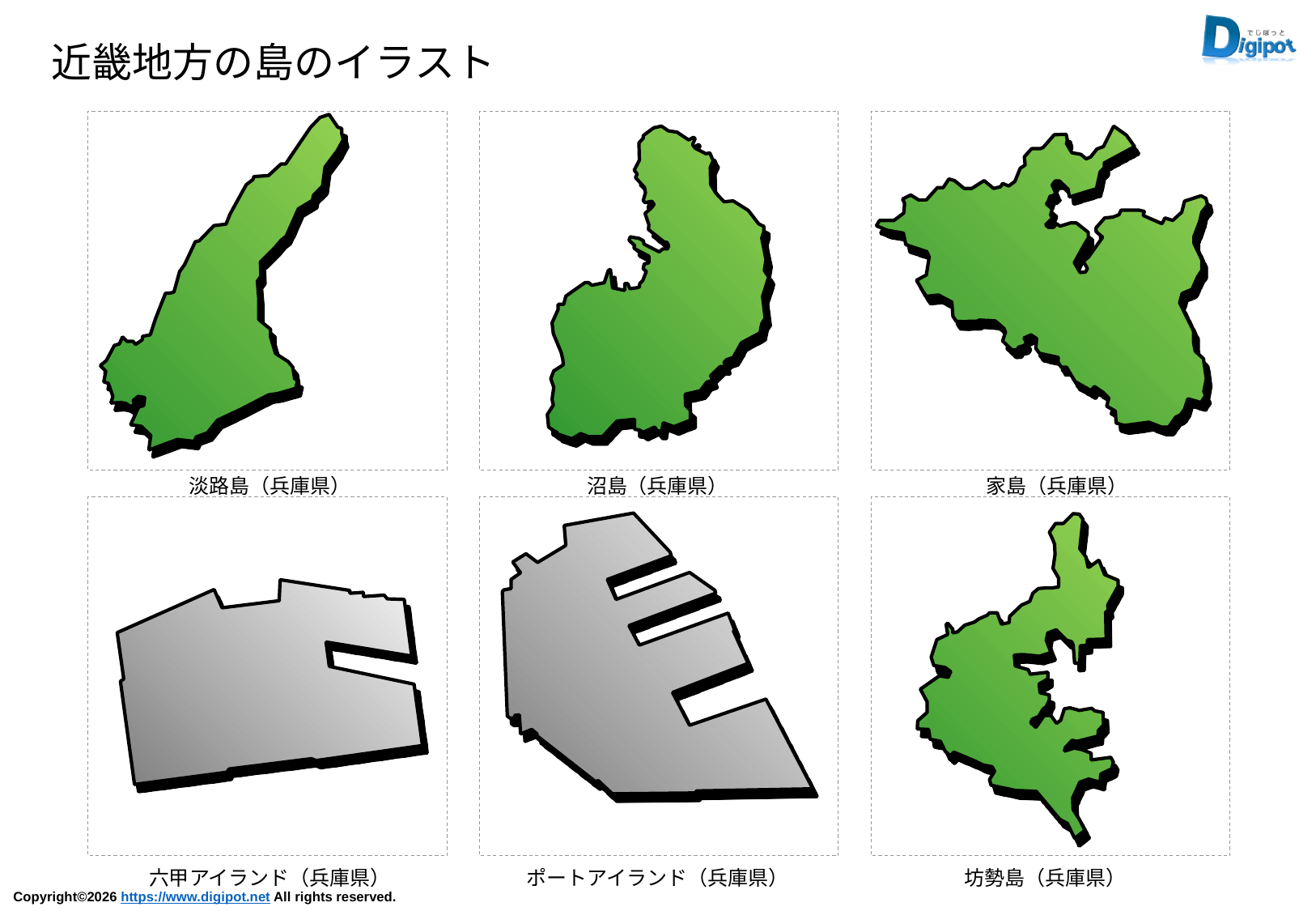

近畿地方の島のイラスト

淡路島（兵庫県）
沼島（兵庫県）
家島（兵庫県）

六甲アイランド（兵庫県）
ポートアイランド（兵庫県）
坊勢島（兵庫県）